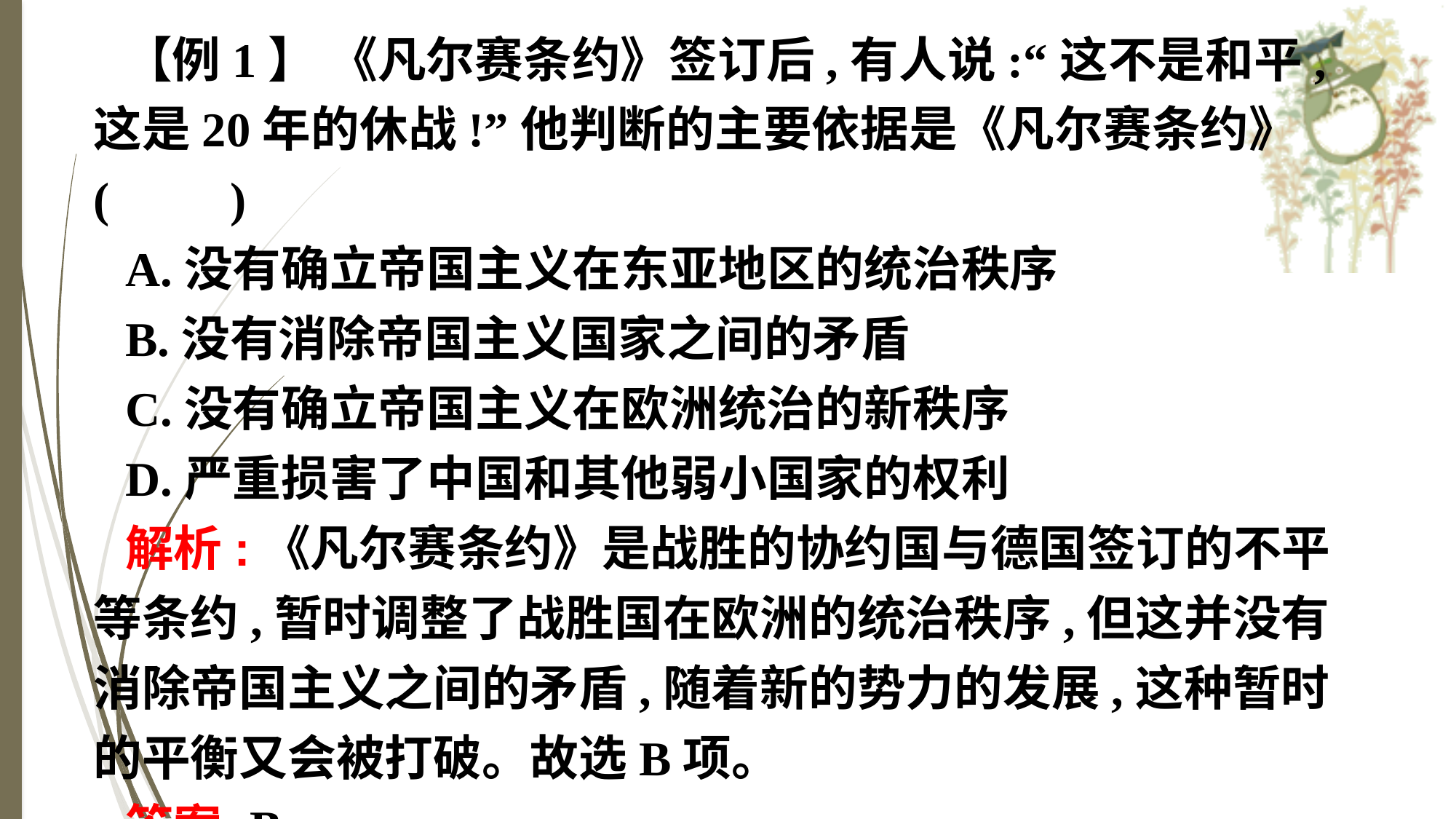

【例1】 《凡尔赛条约》签订后,有人说:“这不是和平,这是20年的休战!”他判断的主要依据是《凡尔赛条约》(　　)
A.没有确立帝国主义在东亚地区的统治秩序
B.没有消除帝国主义国家之间的矛盾
C.没有确立帝国主义在欧洲统治的新秩序
D.严重损害了中国和其他弱小国家的权利
解析:《凡尔赛条约》是战胜的协约国与德国签订的不平等条约,暂时调整了战胜国在欧洲的统治秩序,但这并没有消除帝国主义之间的矛盾,随着新的势力的发展,这种暂时的平衡又会被打破。故选B项。
答案:B